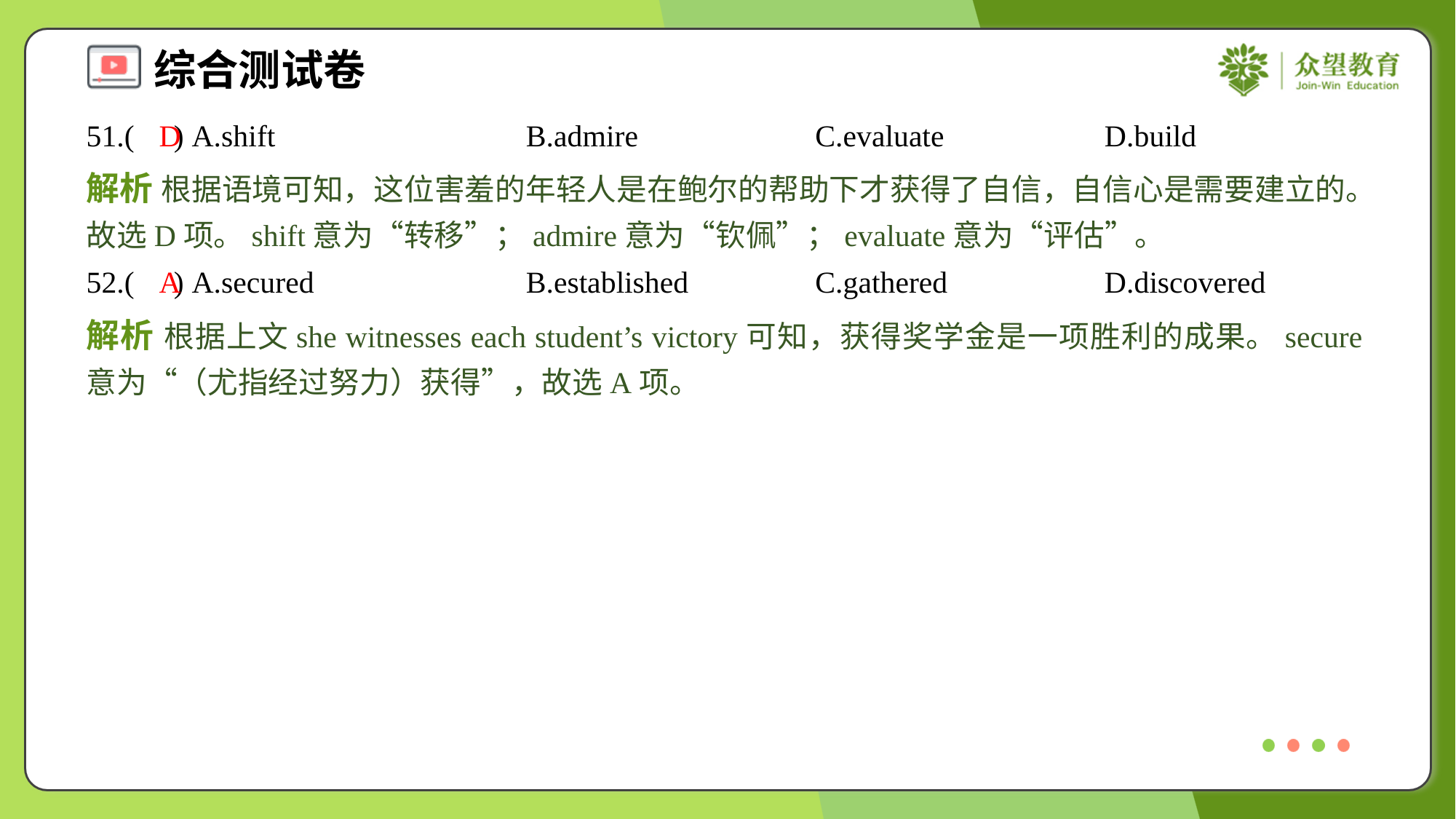

51.(     ) A.shift	B.admire	C.evaluate	D.build
D
解析 根据语境可知，这位害羞的年轻人是在鲍尔的帮助下才获得了自信，自信心是需要建立的。故选D项。shift意为“转移”；admire意为“钦佩”；evaluate意为“评估”。
52.(     ) A.secured	B.established	C.gathered	D.discovered
A
解析 根据上文she witnesses each student’s victory可知，获得奖学金是一项胜利的成果。secure意为“（尤指经过努力）获得”，故选A项。